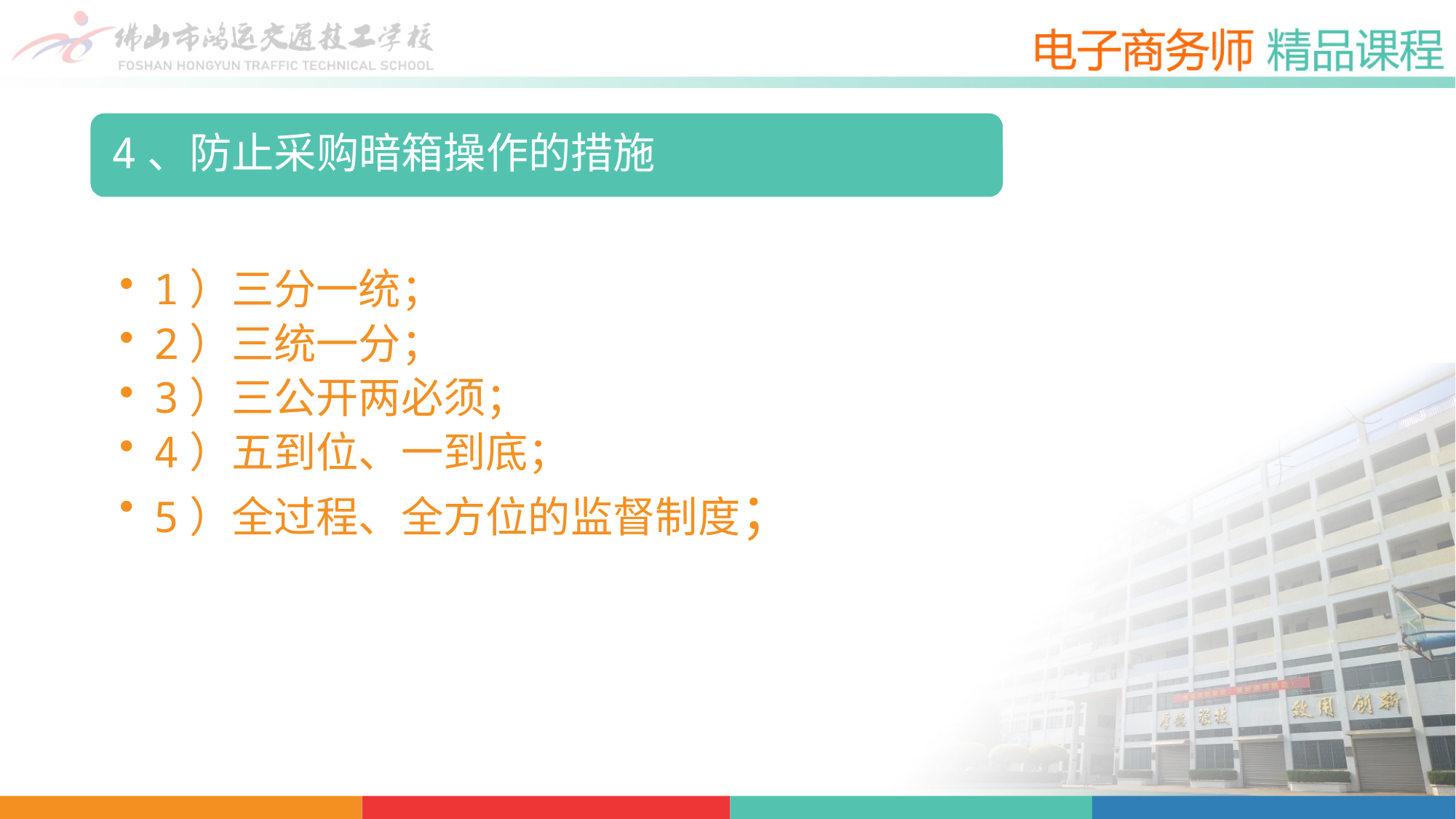

4、防止采购暗箱操作的措施
1）三分一统；
2）三统一分；
3）三公开两必须；
4）五到位、一到底；
5）全过程、全方位的监督制度；